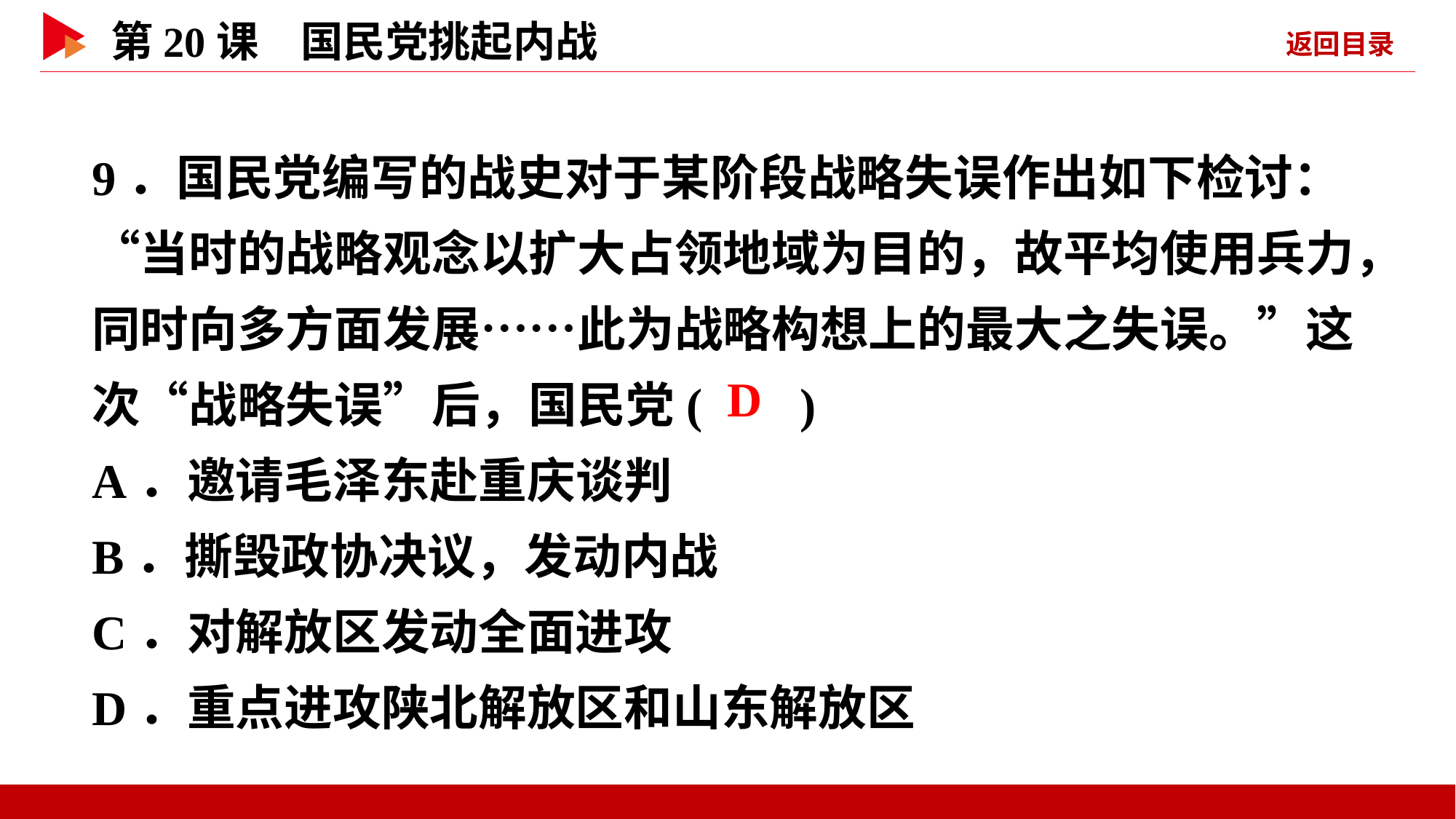

9．国民党编写的战史对于某阶段战略失误作出如下检讨：“当时的战略观念以扩大占领地域为目的，故平均使用兵力，同时向多方面发展……此为战略构想上的最大之失误。”这次“战略失误”后，国民党(        )
A．邀请毛泽东赴重庆谈判
B．撕毁政协决议，发动内战
C．对解放区发动全面进攻
D．重点进攻陕北解放区和山东解放区
   D